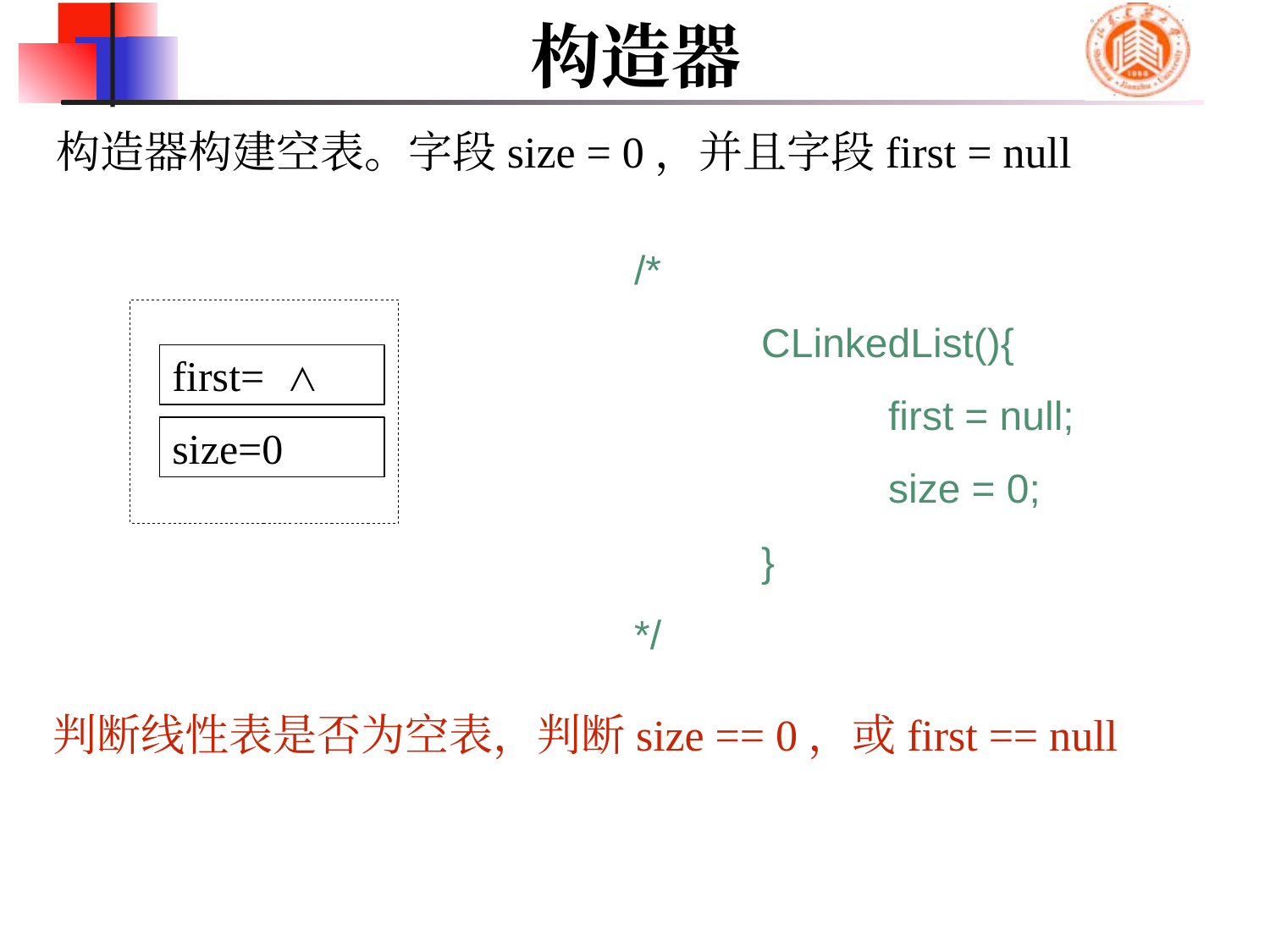

# 构造器
构造器构建空表。字段size = 0，并且字段first = null
/*
	CLinkedList(){
		first = null;
		size = 0;
	}
*/

first= ∧

size=0
判断线性表是否为空表，判断size == 0，或first == null